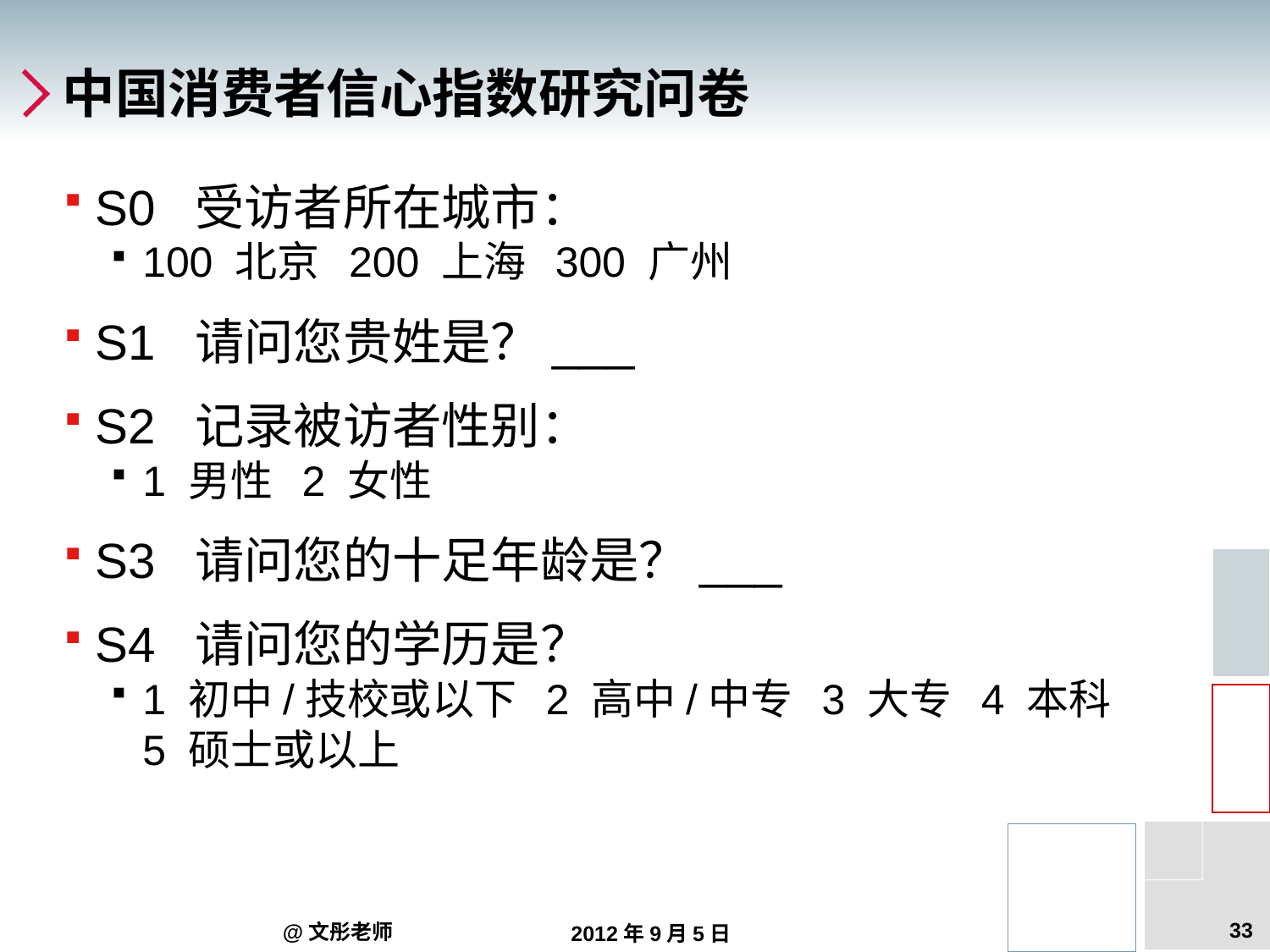

# 中国消费者信心指数研究问卷
S0  受访者所在城市：
100 北京  200 上海  300 广州
S1  请问您贵姓是？___
S2  记录被访者性别：
1 男性  2 女性
S3  请问您的十足年龄是？___
S4  请问您的学历是？
1 初中/技校或以下  2 高中/中专  3 大专  4 本科  5 硕士或以上
33
@文彤老师

2012年9月5日